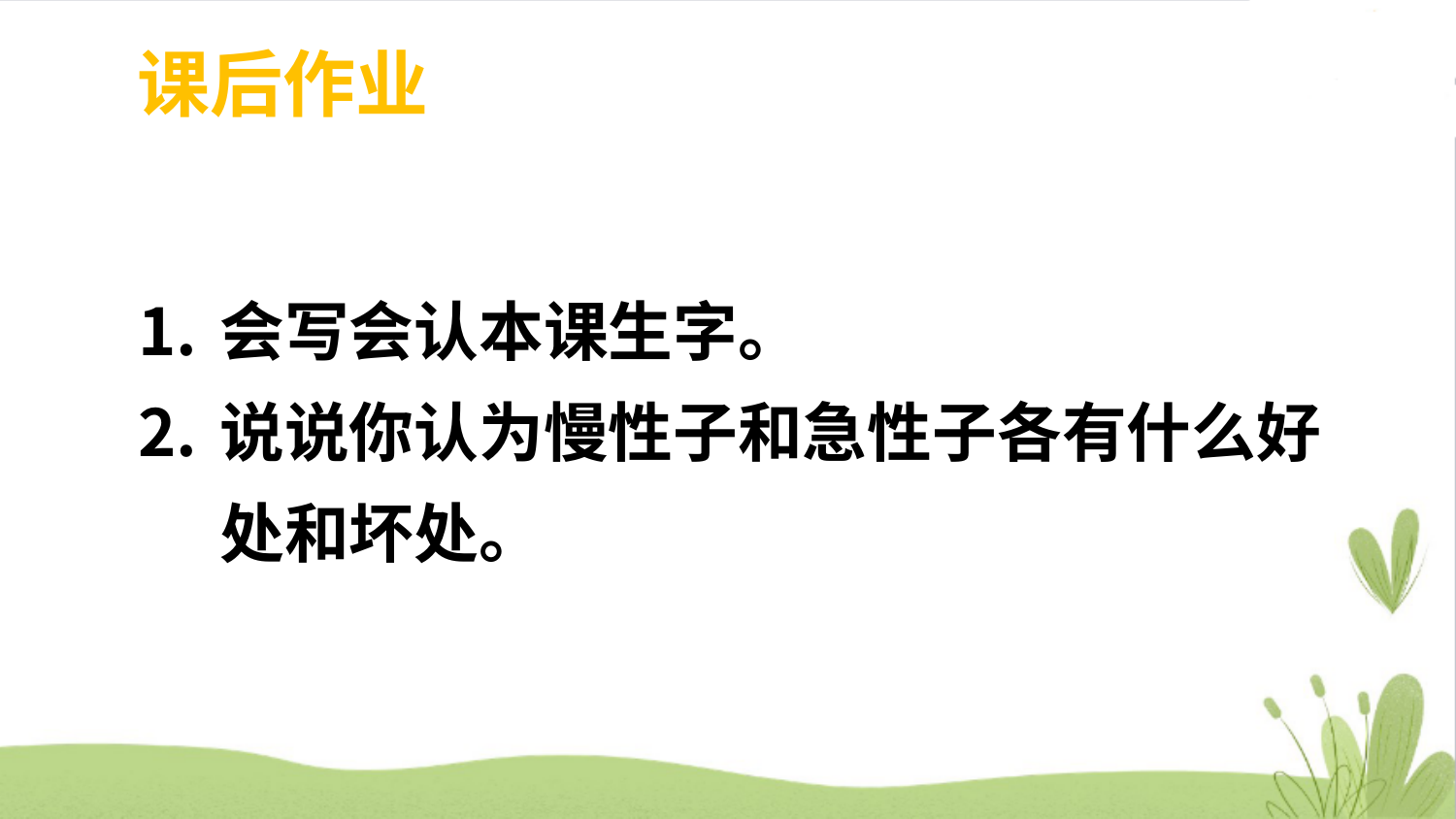

课后作业
会写会认本课生字。
说说你认为慢性子和急性子各有什么好处和坏处。